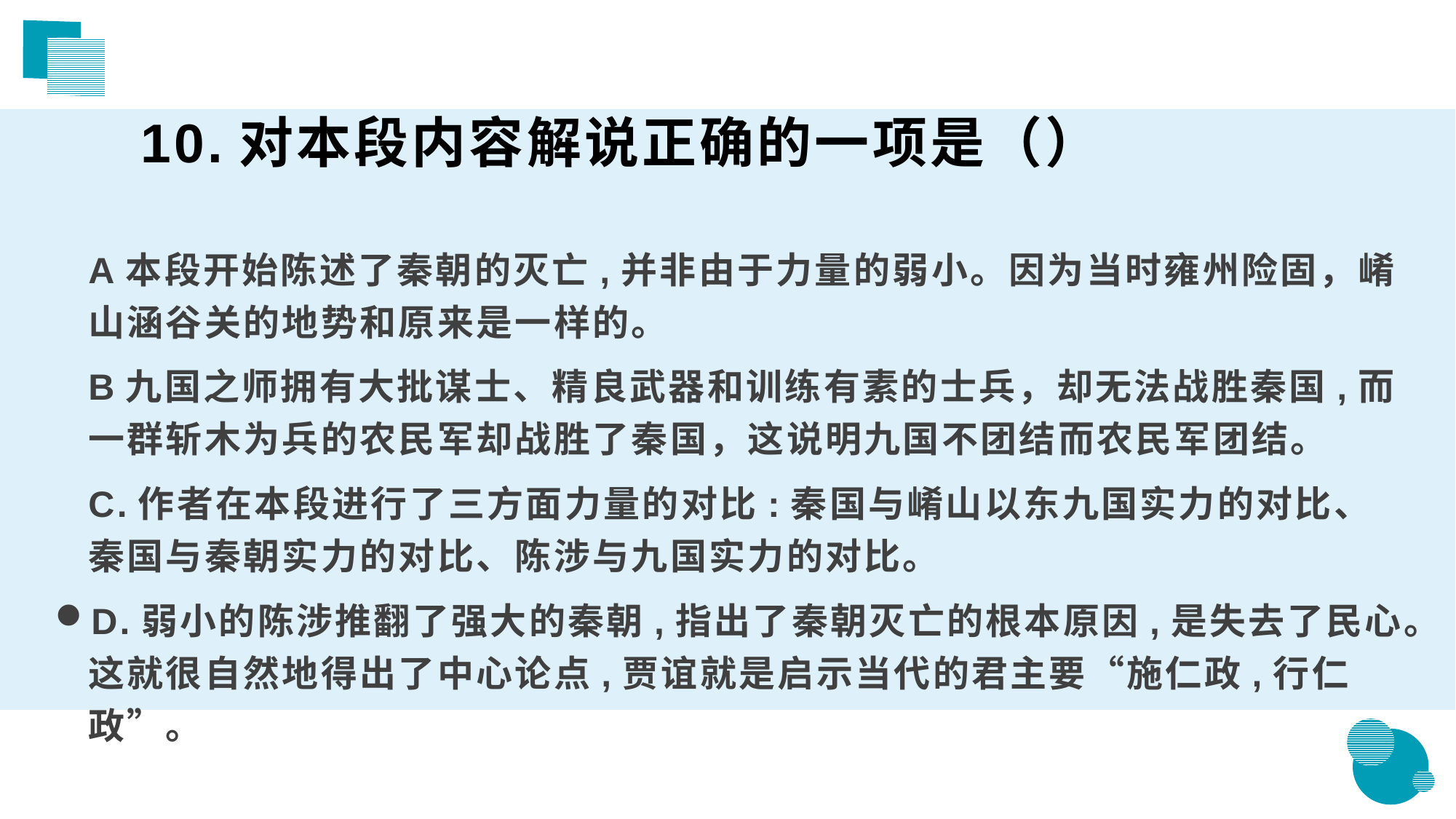

10.对本段内容解说正确的一项是（）

A本段开始陈述了秦朝的灭亡,并非由于力量的弱小。因为当时雍州险固，崤山涵谷关的地势和原来是一样的。
B九国之师拥有大批谋士、精良武器和训练有素的士兵，却无法战胜秦国,而一群斩木为兵的农民军却战胜了秦国，这说明九国不团结而农民军团结。
C.作者在本段进行了三方面力量的对比:秦国与崤山以东九国实力的对比、秦国与秦朝实力的对比、陈涉与九国实力的对比。
D.弱小的陈涉推翻了强大的秦朝,指出了秦朝灭亡的根本原因,是失去了民心。这就很自然地得出了中心论点,贾谊就是启示当代的君主要“施仁政,行仁政”。